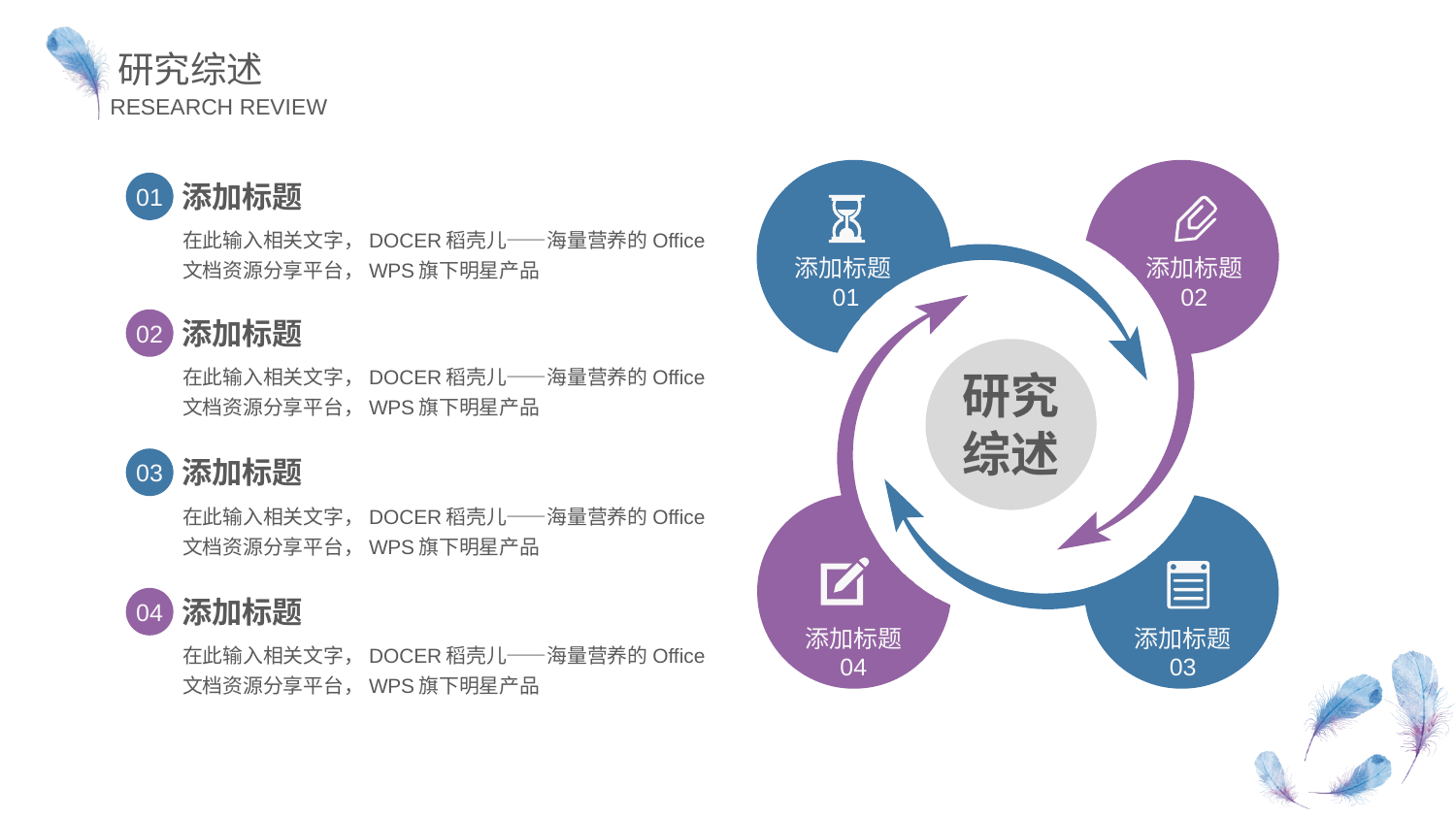

研究综述
RESEARCH REVIEW

添加标题
02

添加标题01
添加标题

01
在此输入相关文字，DOCER稻壳儿——海量营养的Office文档资源分享平台，WPS旗下明星产品

添加标题
04
添加标题

02

研究
综述
在此输入相关文字，DOCER稻壳儿——海量营养的Office文档资源分享平台，WPS旗下明星产品
添加标题

03

添加标题
03
在此输入相关文字，DOCER稻壳儿——海量营养的Office文档资源分享平台，WPS旗下明星产品
添加标题

04
在此输入相关文字，DOCER稻壳儿——海量营养的Office文档资源分享平台，WPS旗下明星产品